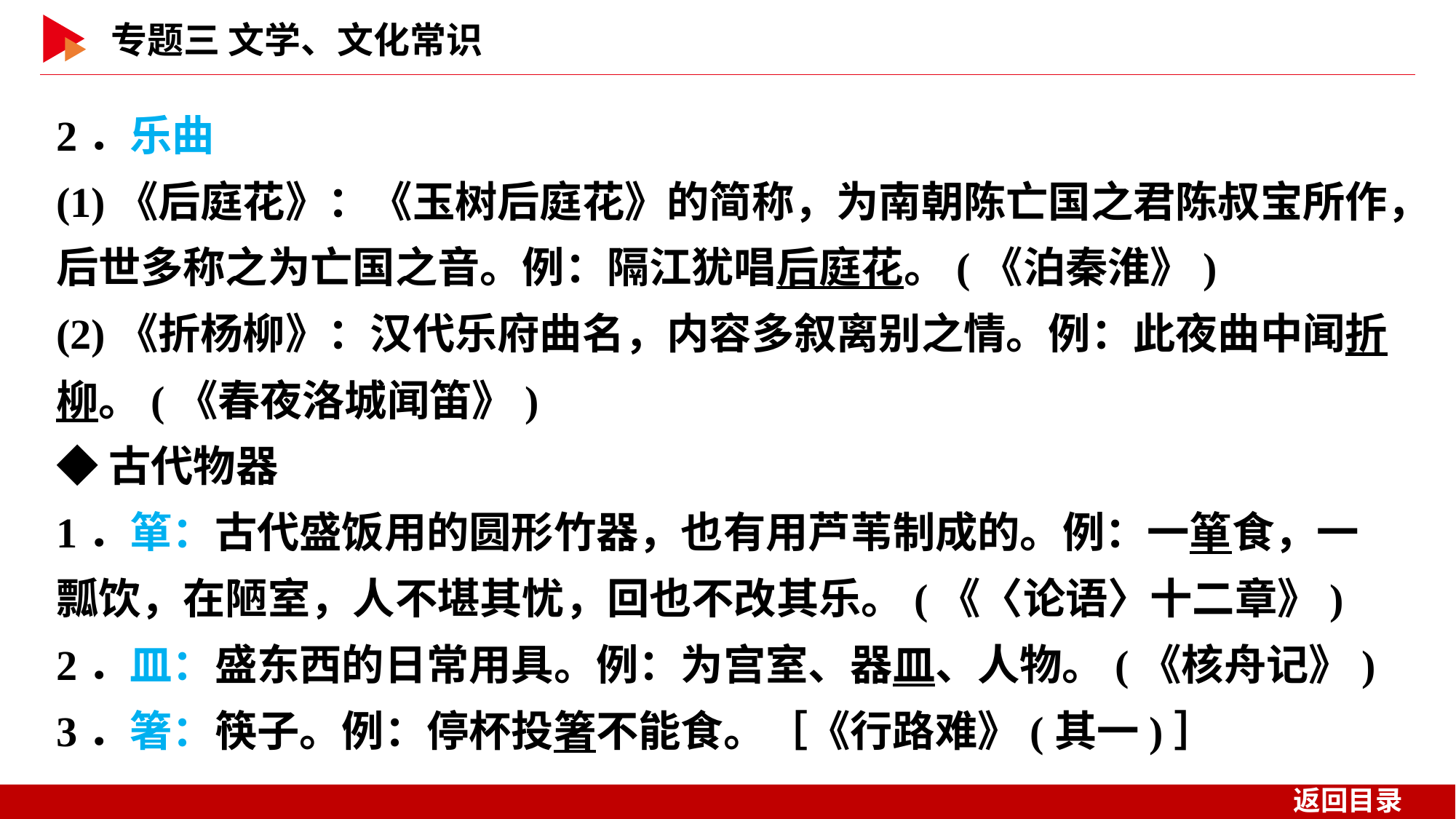

2．乐曲
(1)《后庭花》：《玉树后庭花》的简称，为南朝陈亡国之君陈叔宝所作，后世多称之为亡国之音。例：隔江犹唱后庭花。(《泊秦淮》)
(2)《折杨柳》：汉代乐府曲名，内容多叙离别之情。例：此夜曲中闻折柳。(《春夜洛城闻笛》)
◆古代物器
1．箪：古代盛饭用的圆形竹器，也有用芦苇制成的。例：一箪食，一瓢饮，在陋室，人不堪其忧，回也不改其乐。(《〈论语〉十二章》)
2．皿：盛东西的日常用具。例：为宫室、器皿、人物。(《核舟记》)
3．箸：筷子。例：停杯投箸不能食。［《行路难》(其一)］